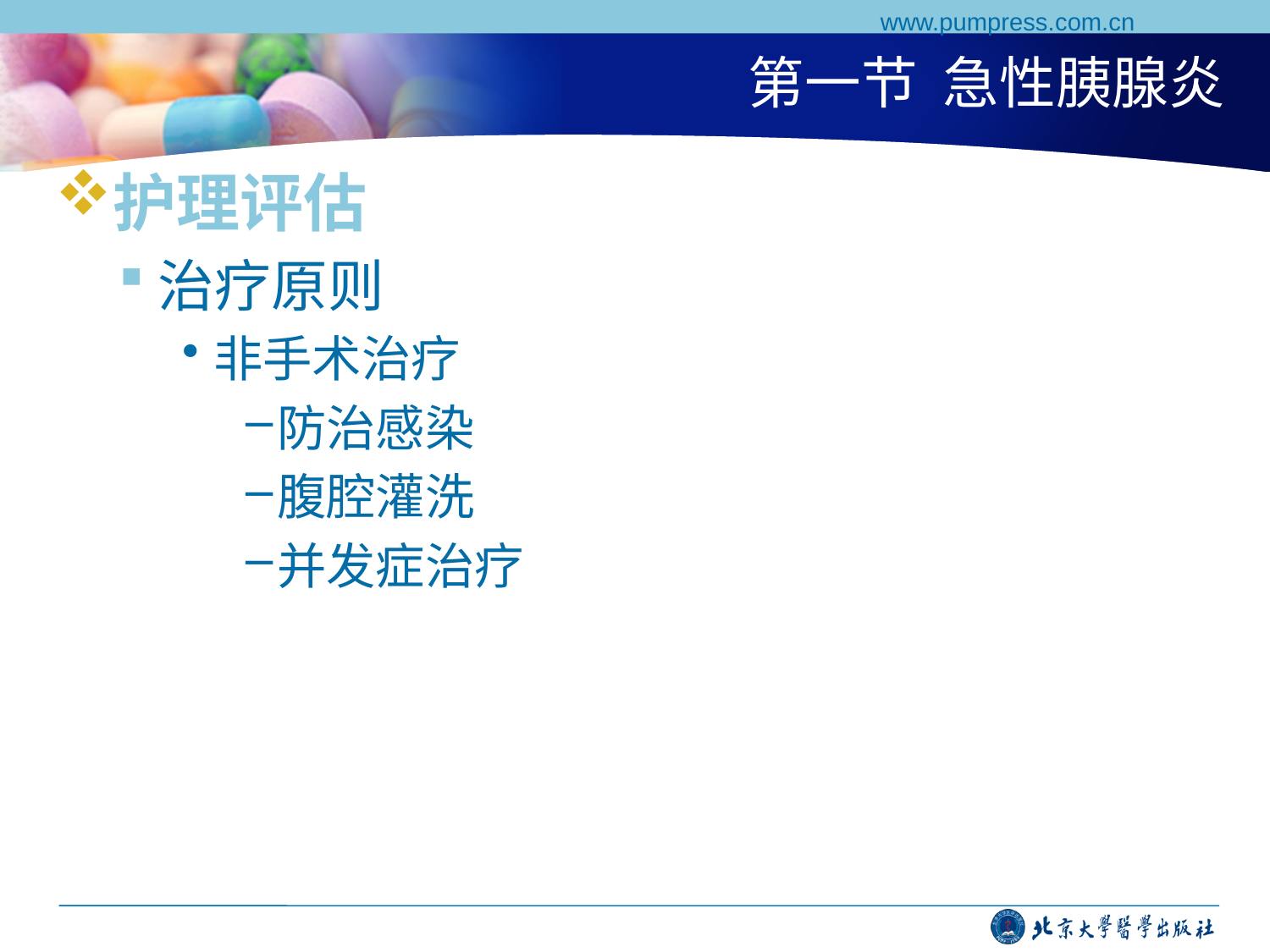

www.pumpress.com.cn
# 第一节  急性胰腺炎
护理评估
治疗原则
非手术治疗
防治感染
腹腔灌洗
并发症治疗